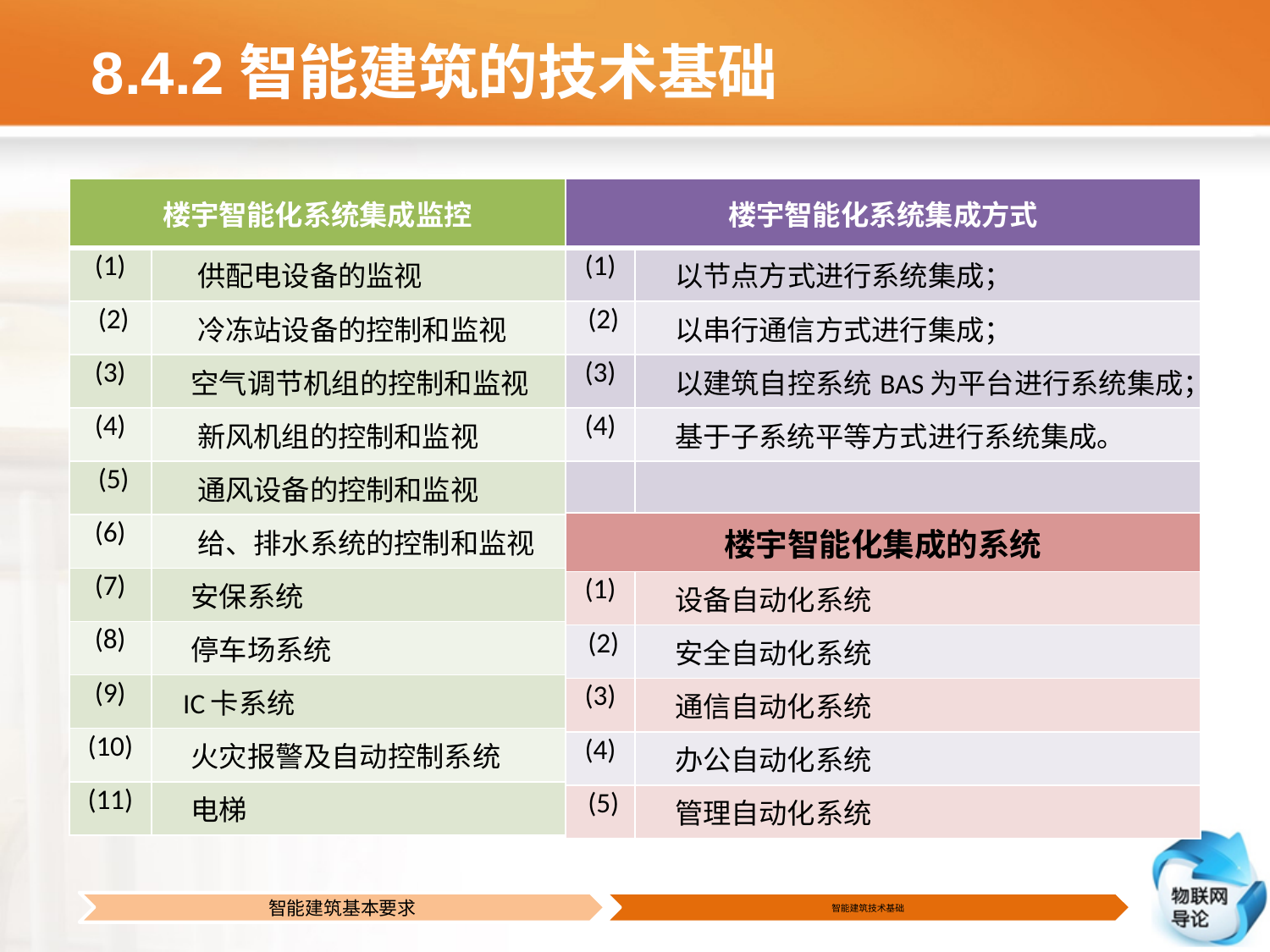

# 8.4.2智能建筑的技术基础
| 楼宇智能化系统集成监控 |  |
| --- | --- |
| (1) | 供配电设备的监视 |
| (2) | 冷冻站设备的控制和监视 |
| (3) | 空气调节机组的控制和监视 |
| (4) | 新风机组的控制和监视 |
| (5) | 通风设备的控制和监视 |
| (6) | 给、排水系统的控制和监视 |
| (7) | 安保系统 |
| (8) | 停车场系统 |
| (9) | IC卡系统 |
| (10) | 火灾报警及自动控制系统 |
| (11) | 电梯 |
| 楼宇智能化系统集成方式 |  |
| --- | --- |
| (1) | 以节点方式进行系统集成； |
| (2) | 以串行通信方式进行集成； |
| (3) | 以建筑自控系统BAS为平台进行系统集成； |
| (4) | 基于子系统平等方式进行系统集成。 |
|  |  |
| 楼宇智能化集成的系统 |  |
| (1) | 设备自动化系统 |
| (2) | 安全自动化系统 |
| (3) | 通信自动化系统 |
| (4) | 办公自动化系统 |
| (5) | 管理自动化系统 |
智能建筑基本要求
智能建筑技术基础